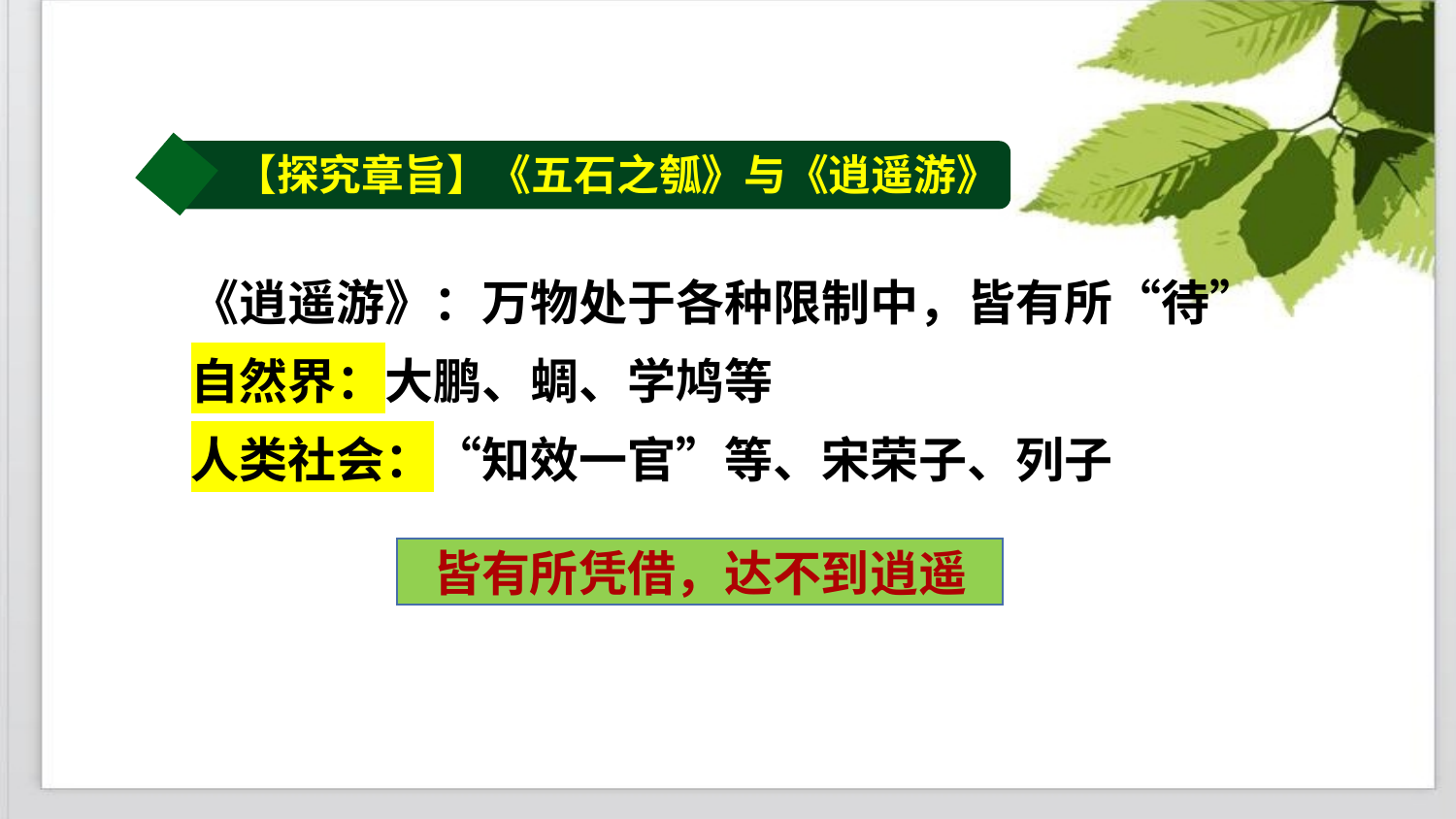

【探究章旨】《五石之瓠》与《逍遥游》
《逍遥游》：万物处于各种限制中，皆有所“待”
自然界：大鹏、蜩、学鸠等
人类社会：“知效一官”等、宋荣子、列子
皆有所凭借，达不到逍遥